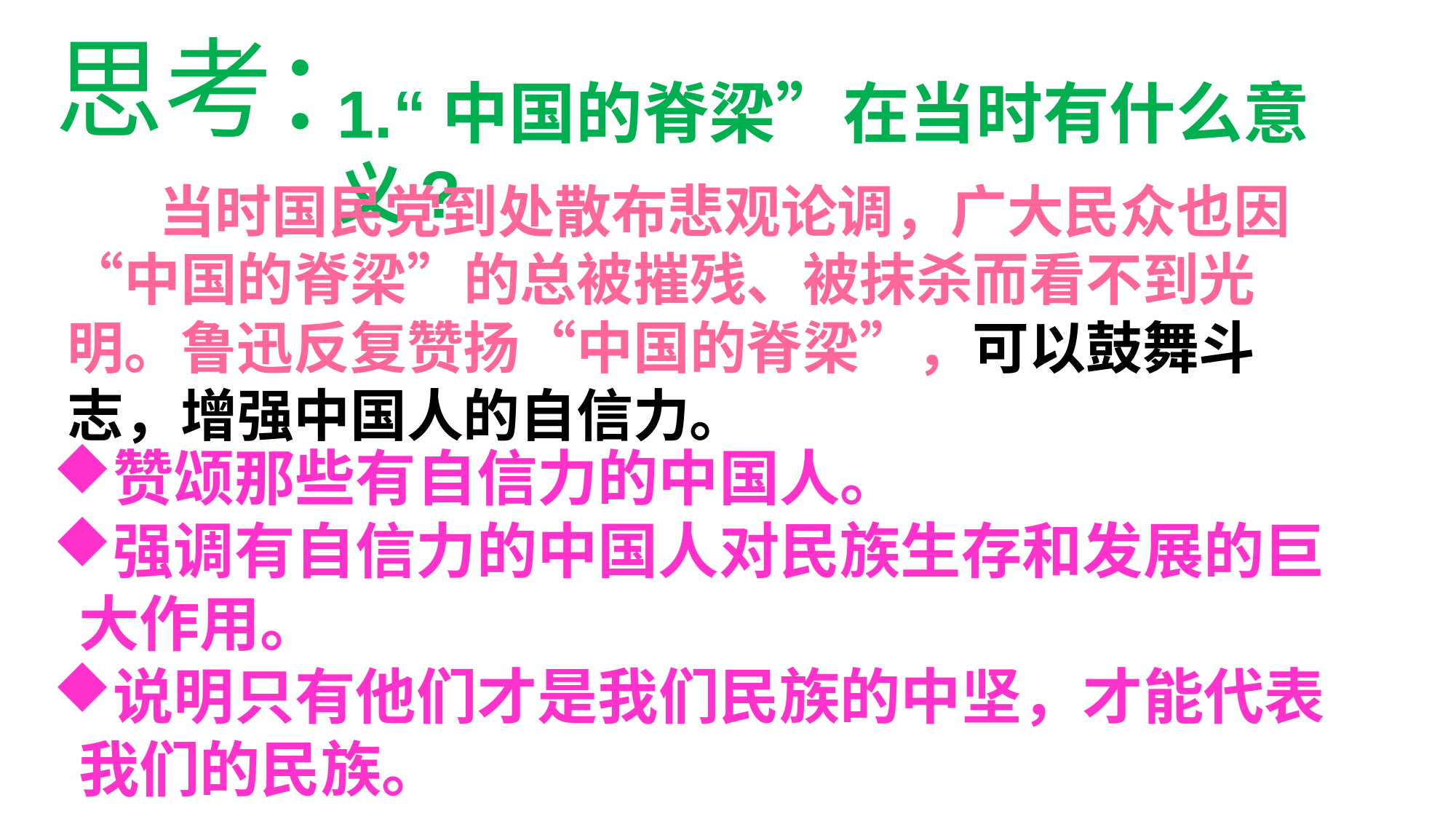

思考：
1.“中国的脊梁”在当时有什么意义?
      当时国民党到处散布悲观论调，广大民众也因“中国的脊梁”的总被摧残、被抹杀而看不到光明。鲁迅反复赞扬“中国的脊梁”，可以鼓舞斗志，增强中国人的自信力。
赞颂那些有自信力的中国人。
强调有自信力的中国人对民族生存和发展的巨大作用。
说明只有他们才是我们民族的中坚，才能代表我们的民族。